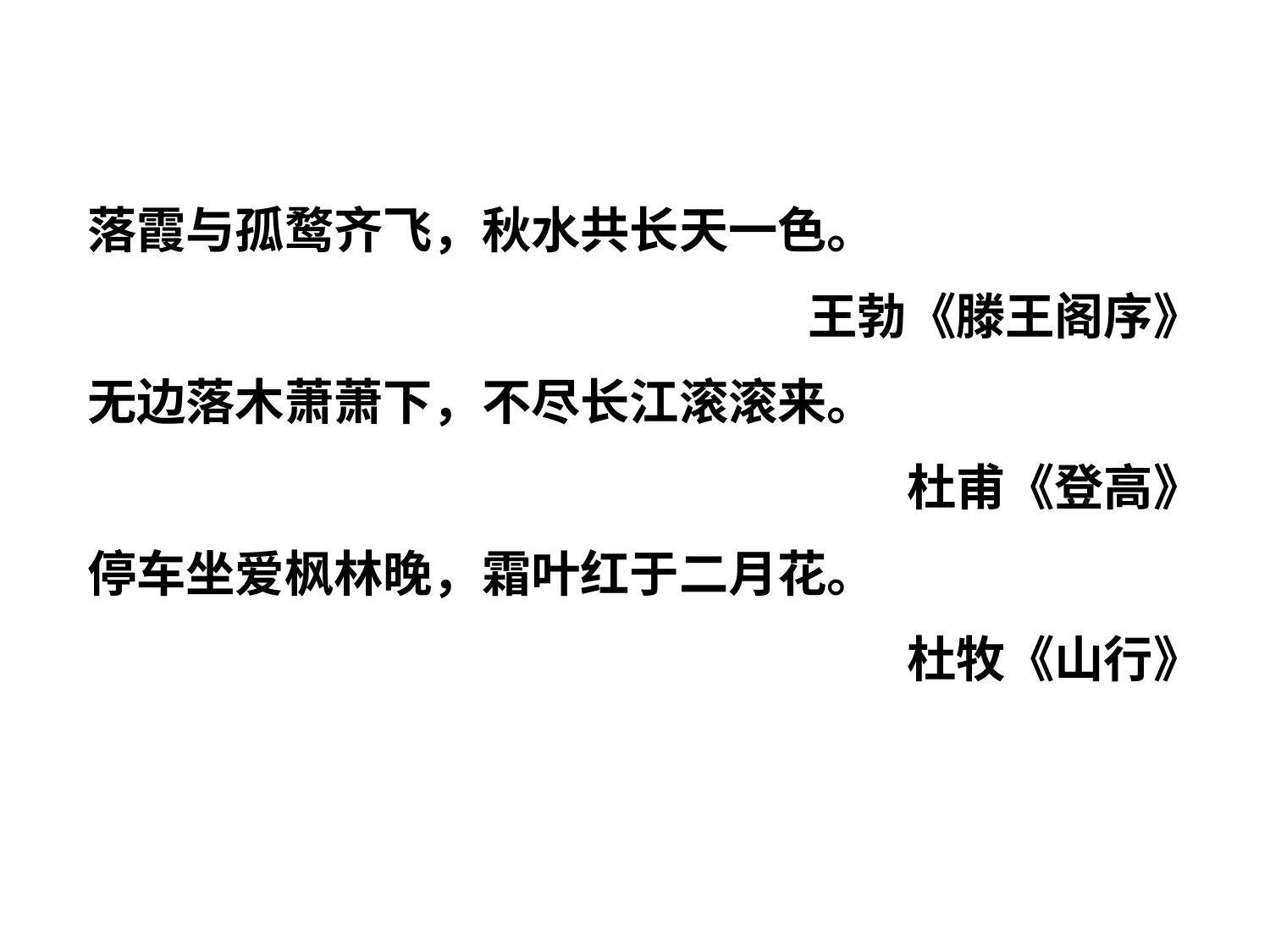

落霞与孤鹜齐飞，秋水共长天一色。
王勃《滕王阁序》
无边落木萧萧下，不尽长江滚滚来。
杜甫《登高》
停车坐爱枫林晚，霜叶红于二月花。
杜牧《山行》